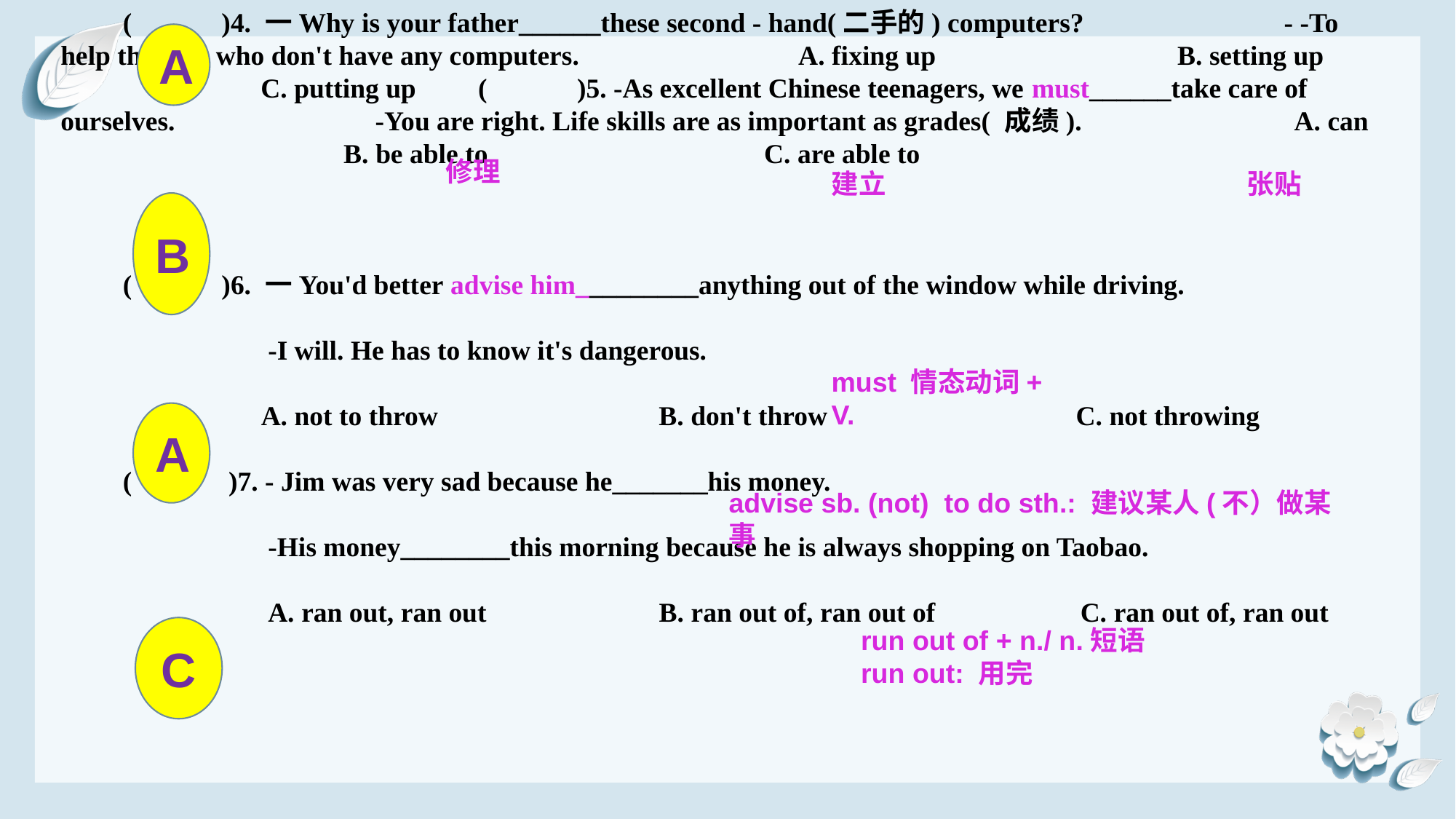

(             )4. 一Why is your father______these second - hand(二手的) computers?                             - -To help the kids who don't have any computers.                                A. fixing up                                   B. setting up                                        C. putting up         (             )5. -As excellent Chinese teenagers, we must______take care of ourselves.                             -You are right. Life skills are as important as grades( 成绩).                               A. can                                             B. be able to                                        C. are able to

         (             )6. 一You'd better advise him_________anything out of the window while driving.
                              -I will. He has to know it's dangerous.
                             A. not to throw                                B. don't throw                                    C. not throwing
         (              )7. - Jim was very sad because he_______his money.
                              -His money________this morning because he is always shopping on Taobao.
                              A. ran out, ran out                         B. ran out of, ran out of                     C. ran out of, ran out
A
修理
建立
张贴
B
must 情态动词+ V.
A
advise sb. (not)  to do sth.: 建议某人(不）做某事
C
run out of + n./ n.短语
run out: 用完